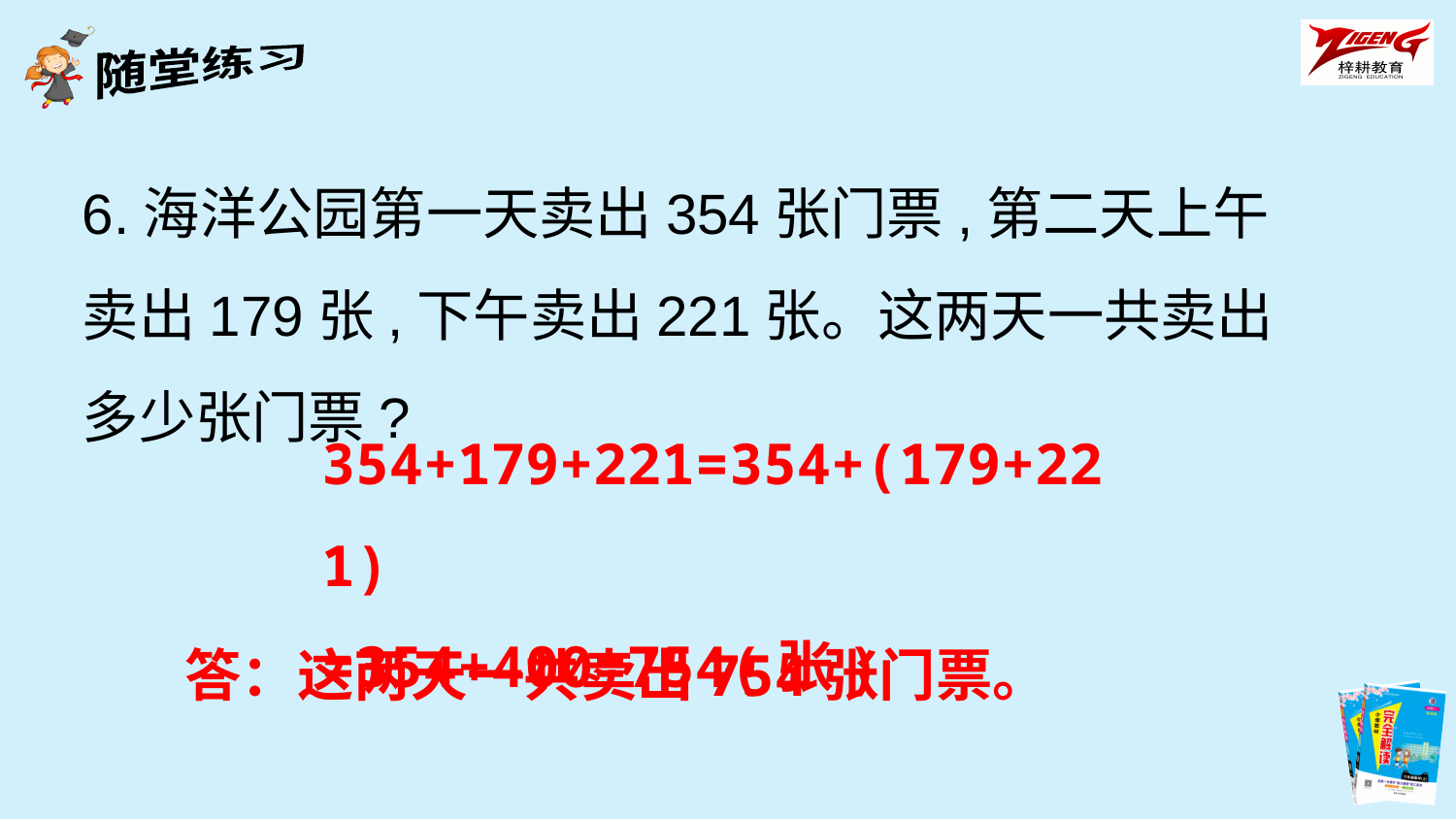

6.海洋公园第一天卖出354张门票,第二天上午卖出179张,下午卖出221张。这两天一共卖出多少张门票?
354+179+221=354+(179+221)
=354+400=754(张)
答：这两天一共卖出754张门票。